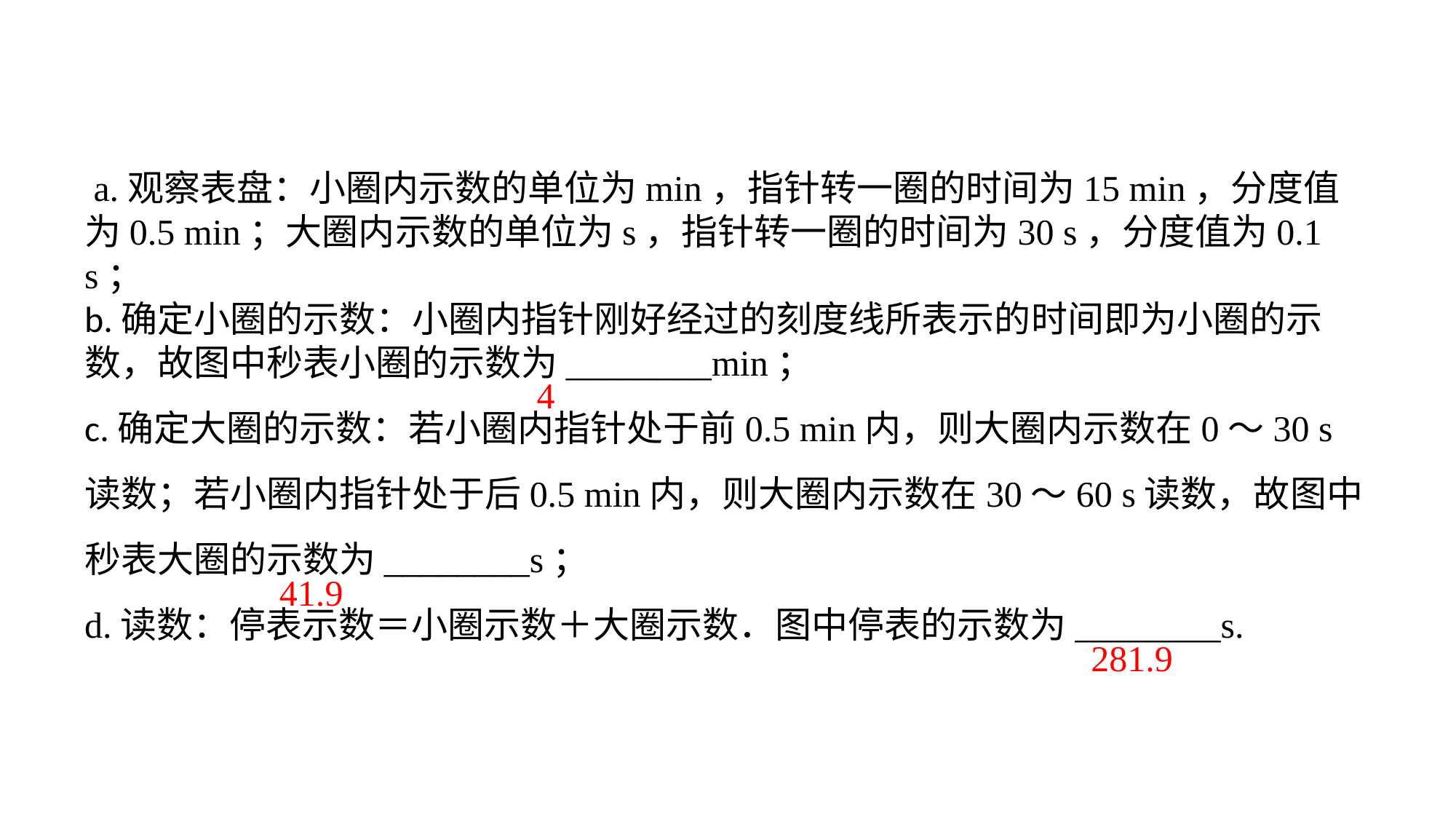

a.观察表盘：小圈内示数的单位为min，指针转一圈的时间为15 min，分度值为0.5 min；大圈内示数的单位为s，指针转一圈的时间为30 s，分度值为0.1 s；b.确定小圈的示数：小圈内指针刚好经过的刻度线所表示的时间即为小圈的示数，故图中秒表小圈的示数为________min；c.确定大圈的示数：若小圈内指针处于前0.5 min内，则大圈内示数在0～30 s读数；若小圈内指针处于后0.5 min内，则大圈内示数在30～60 s读数，故图中秒表大圈的示数为________s；
d.读数：停表示数＝小圈示数＋大圈示数．图中停表的示数为________s.
4
41.9
281.9